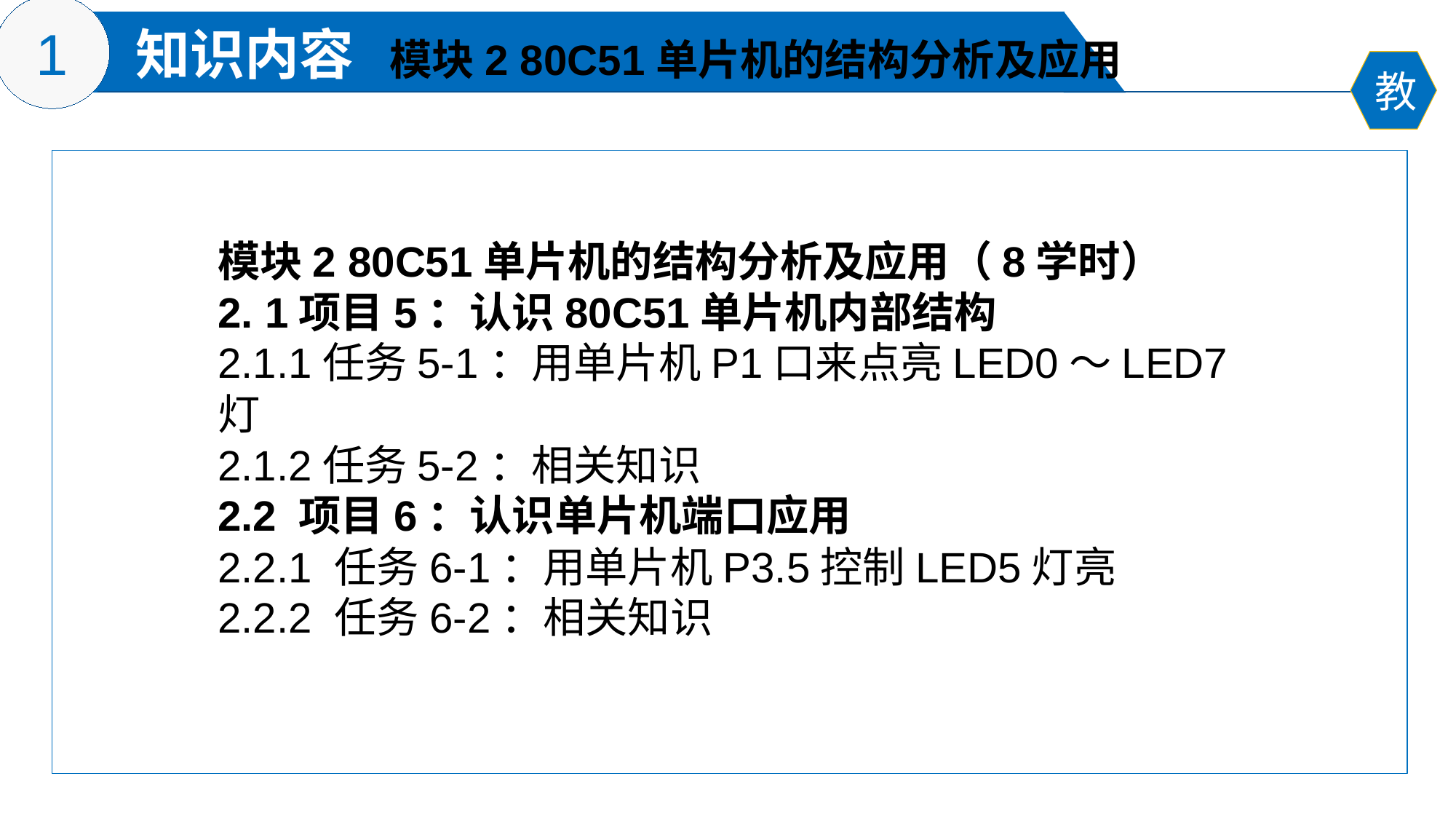

模块2 80C51单片机的结构分析及应用
模块2 80C51单片机的结构分析及应用（8学时）
2. 1项目5：认识80C51单片机内部结构
2.1.1任务5-1：用单片机P1口来点亮LED0～LED7灯
2.1.2任务5-2：相关知识
2.2 项目6：认识单片机端口应用
2.2.1 任务6-1：用单片机P3.5控制LED5灯亮
2.2.2 任务6-2：相关知识